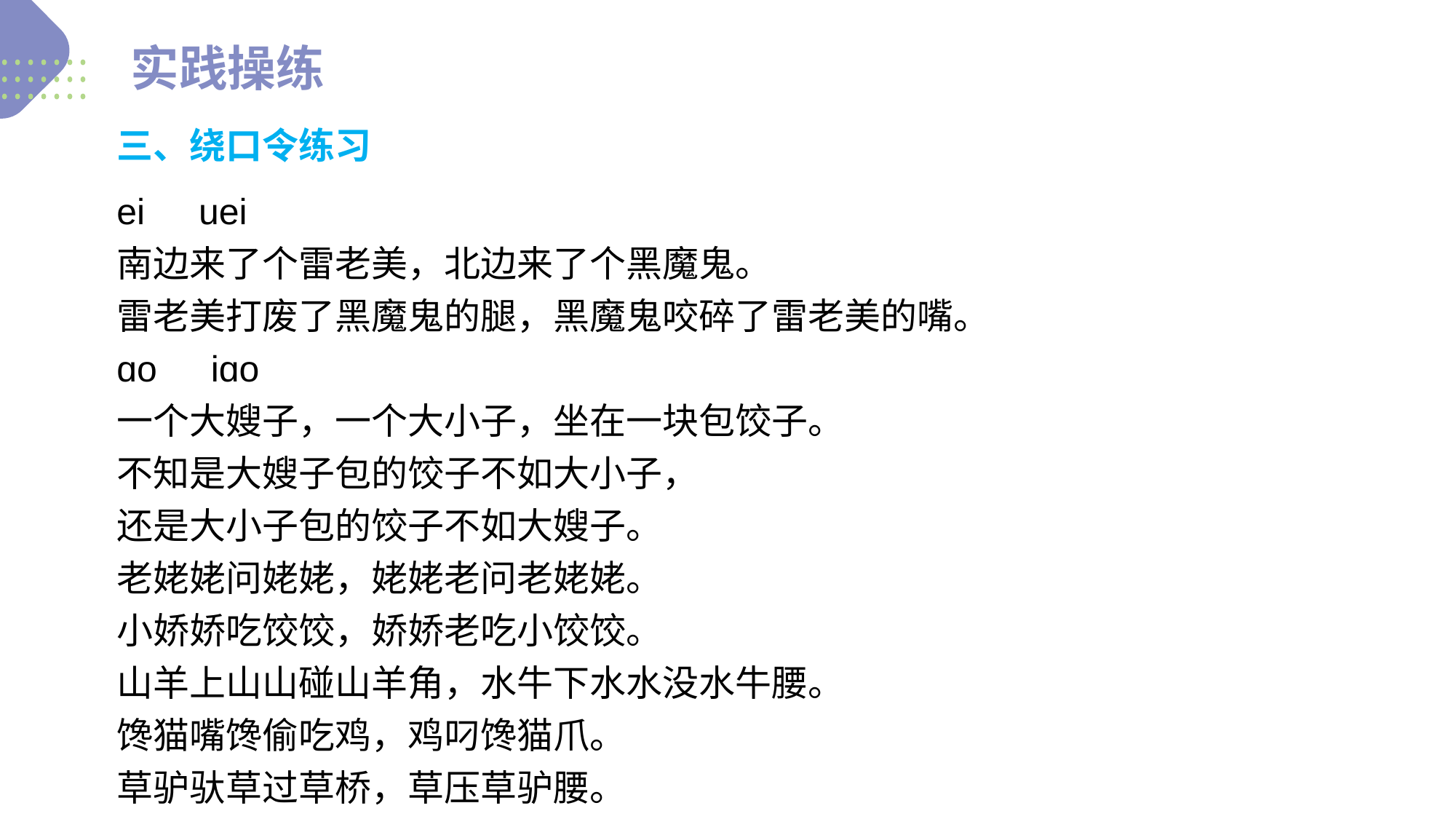

实践操练

三、绕口令练习
ei　uei
南边来了个雷老美，北边来了个黑魔鬼。
雷老美打废了黑魔鬼的腿，黑魔鬼咬碎了雷老美的嘴。
ɑo　iɑo
一个大嫂子，一个大小子，坐在一块包饺子。
不知是大嫂子包的饺子不如大小子，
还是大小子包的饺子不如大嫂子。
老姥姥问姥姥，姥姥老问老姥姥。
小娇娇吃饺饺，娇娇老吃小饺饺。
山羊上山山碰山羊角，水牛下水水没水牛腰。
馋猫嘴馋偷吃鸡，鸡叼馋猫爪。
草驴驮草过草桥，草压草驴腰。